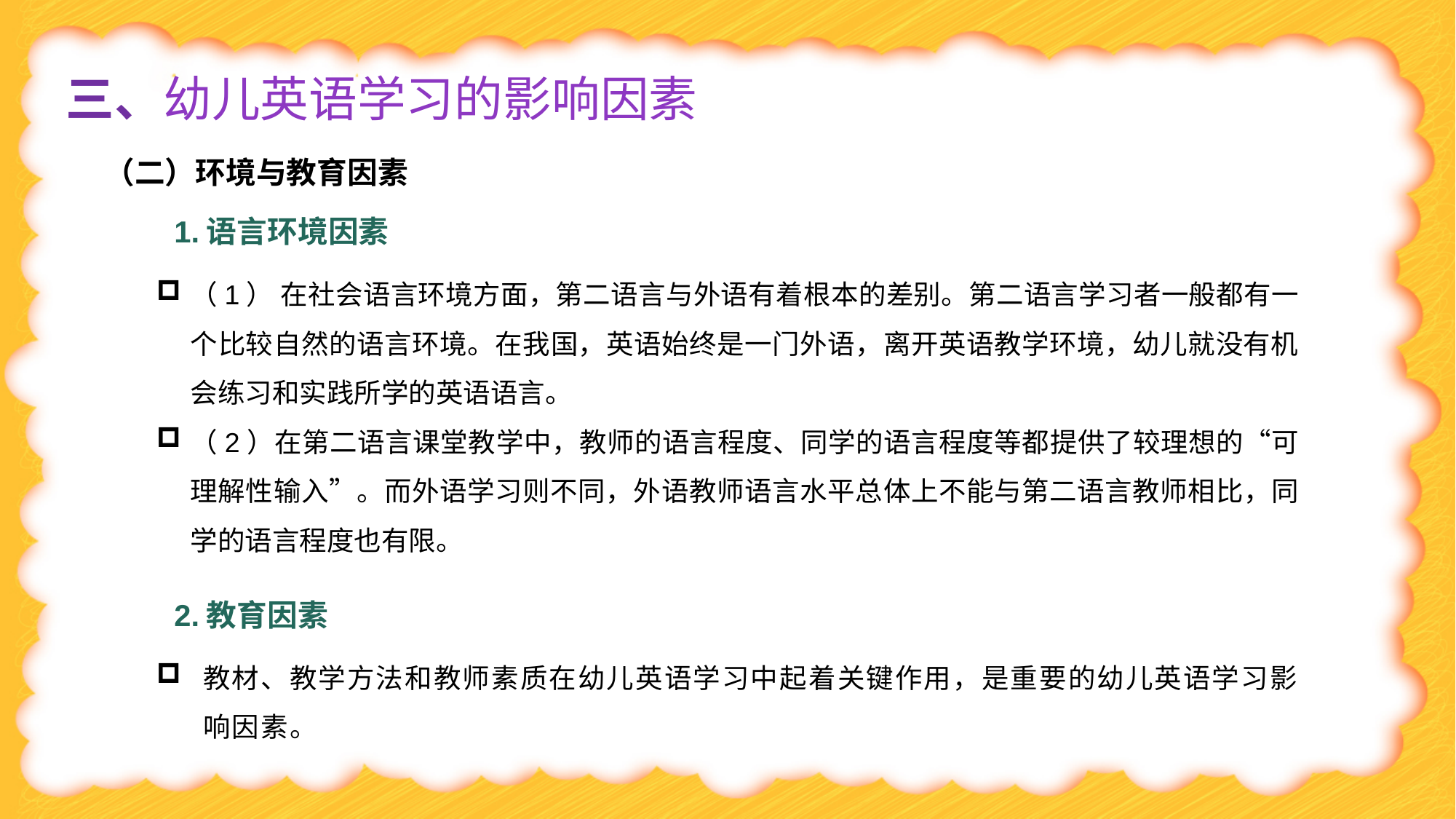

三、幼儿英语学习的影响因素
（二）环境与教育因素
1.语言环境因素
（1） 在社会语言环境方面，第二语言与外语有着根本的差别。第二语言学习者一般都有一个比较自然的语言环境。在我国，英语始终是一门外语，离开英语教学环境，幼儿就没有机会练习和实践所学的英语语言。
（2）在第二语言课堂教学中，教师的语言程度、同学的语言程度等都提供了较理想的“可理解性输入”。而外语学习则不同，外语教师语言水平总体上不能与第二语言教师相比，同学的语言程度也有限。
2.教育因素
教材、教学方法和教师素质在幼儿英语学习中起着关键作用，是重要的幼儿英语学习影响因素。